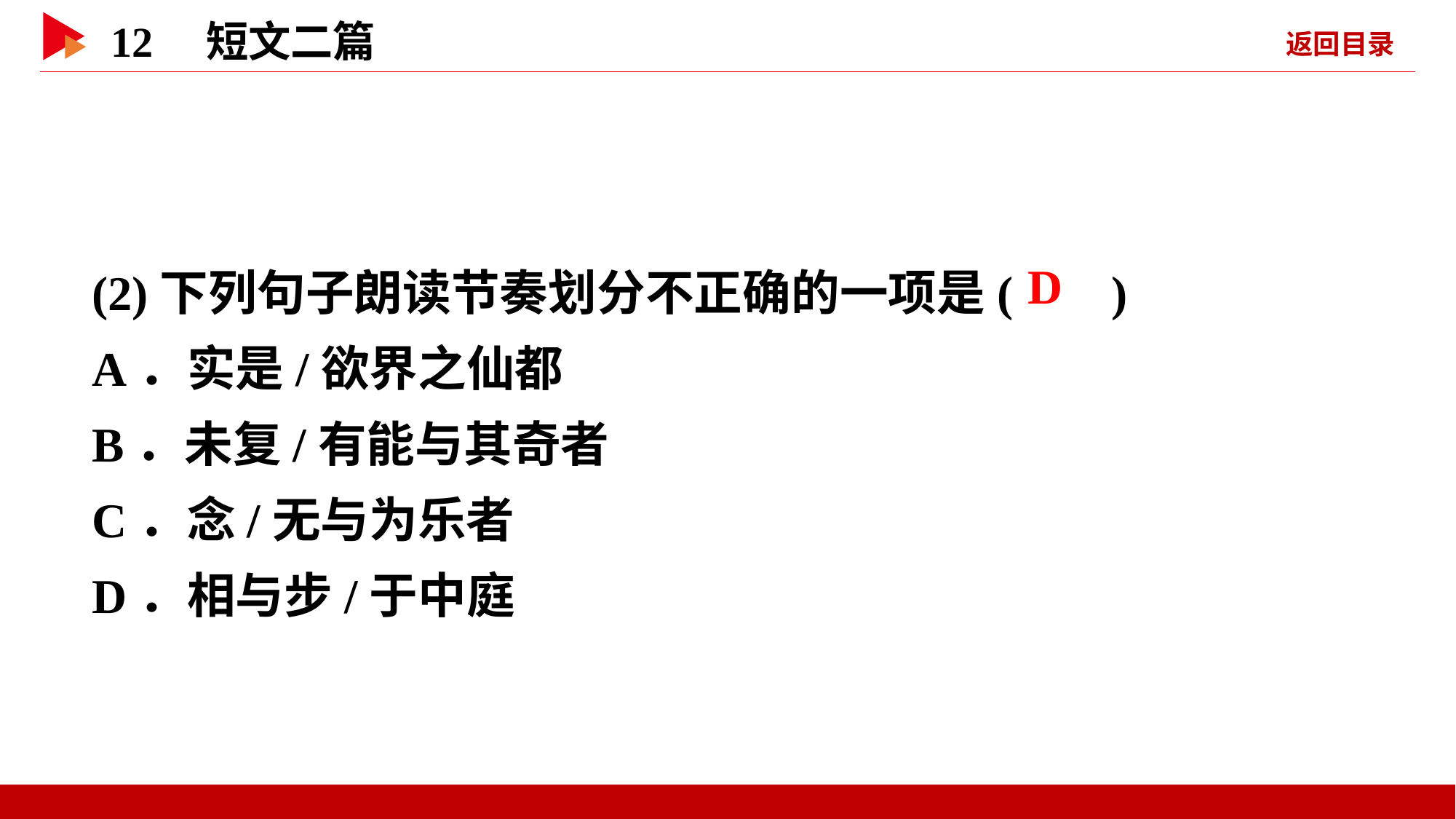

(2)下列句子朗读节奏划分不正确的一项是(        )
A．实是/欲界之仙都
B．未复/有能与其奇者
C．念/无与为乐者
D．相与步/于中庭
   D